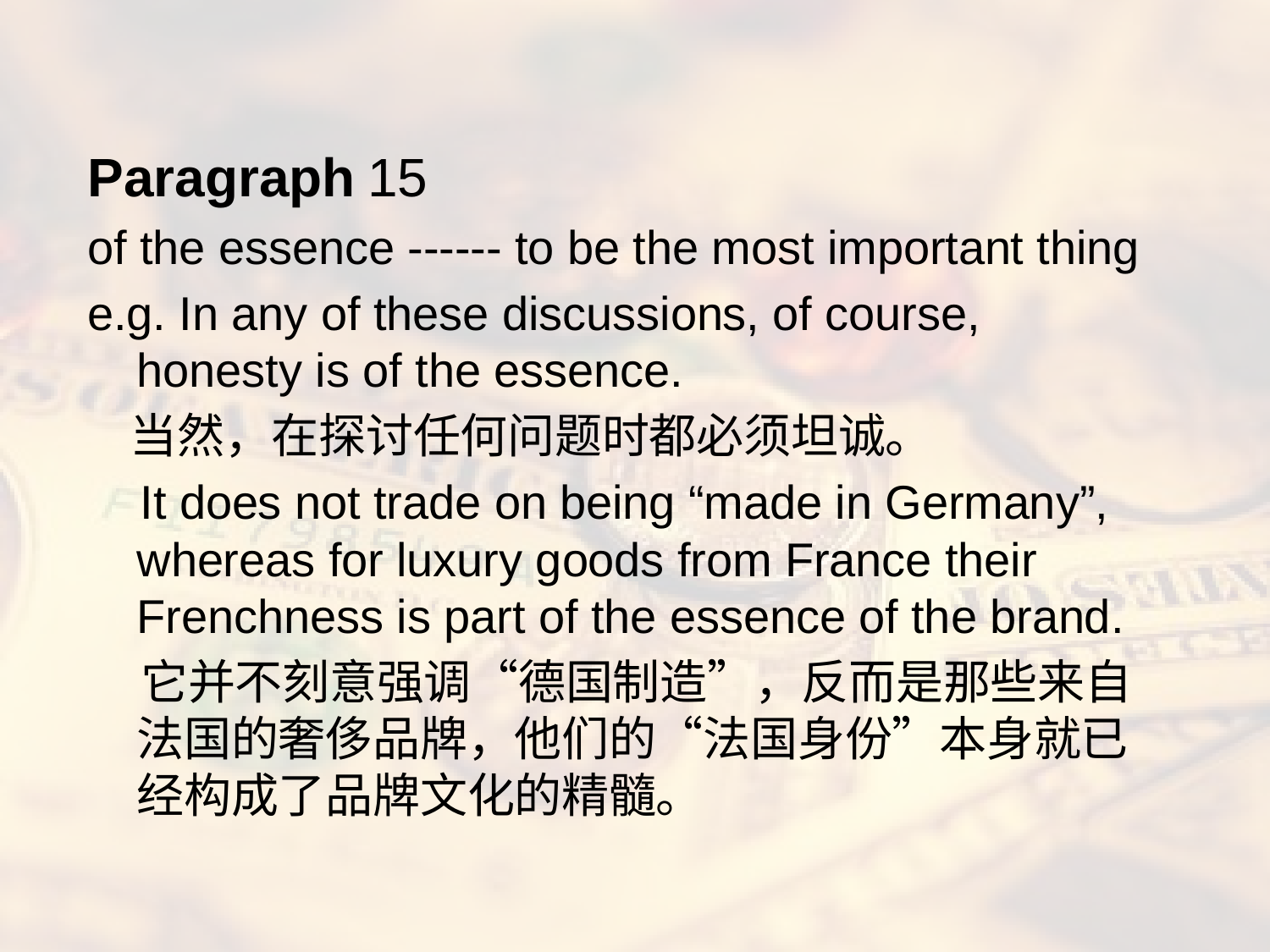

#
Paragraph 15
of the essence ------ to be the most important thing
e.g. In any of these discussions, of course, honesty is of the essence.
   当然，在探讨任何问题时都必须坦诚。
    It does not trade on being “made in Germany”, whereas for luxury goods from France their Frenchness is part of the essence of the brand.
    它并不刻意强调“德国制造”，反而是那些来自法国的奢侈品牌，他们的“法国身份”本身就已经构成了品牌文化的精髓。